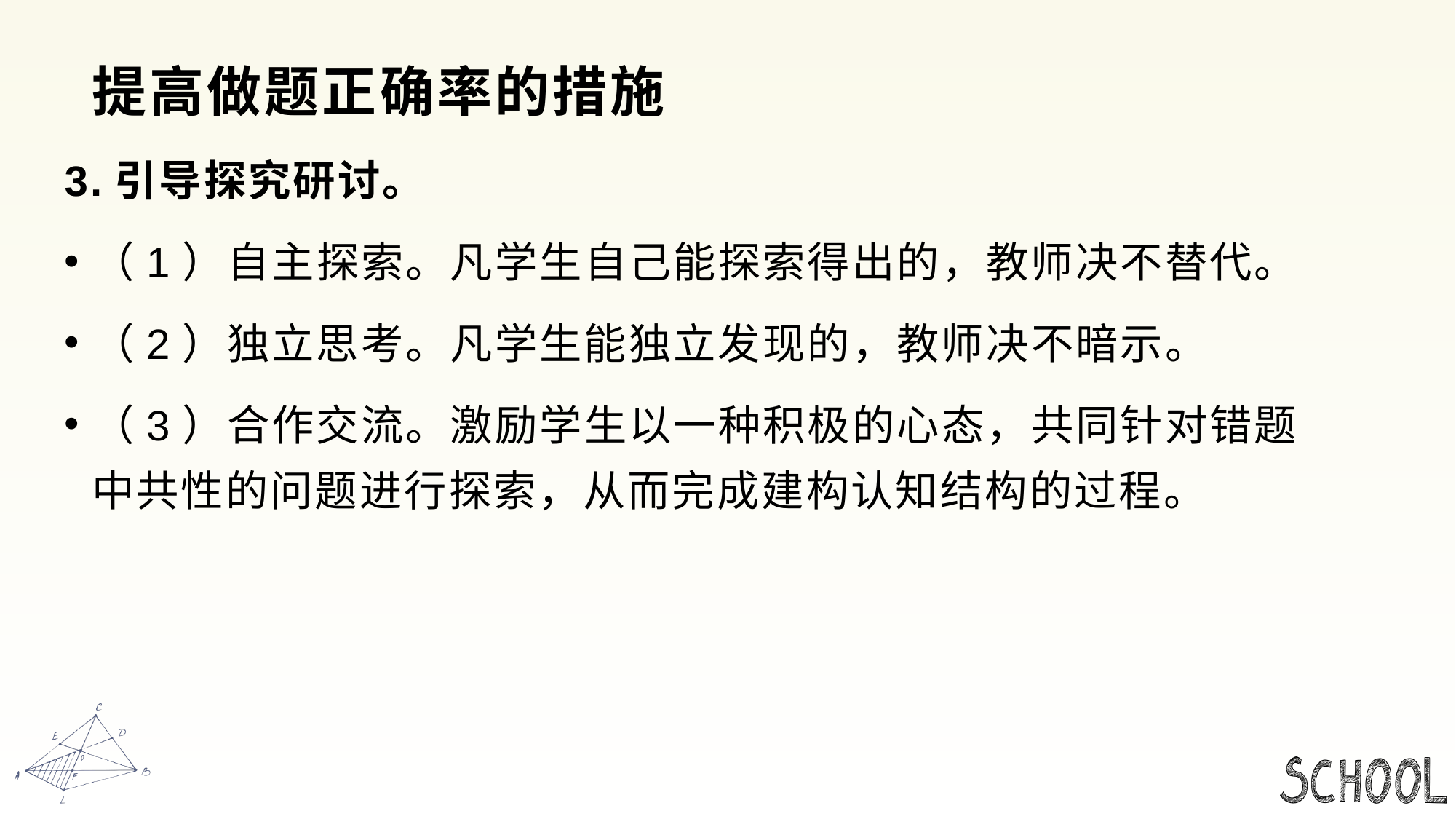

# 提高做题正确率的措施
3.引导探究研讨。
（1）自主探索。凡学生自己能探索得出的，教师决不替代。
（2）独立思考。凡学生能独立发现的，教师决不暗示。
（3）合作交流。激励学生以一种积极的心态，共同针对错题中共性的问题进行探索，从而完成建构认知结构的过程。